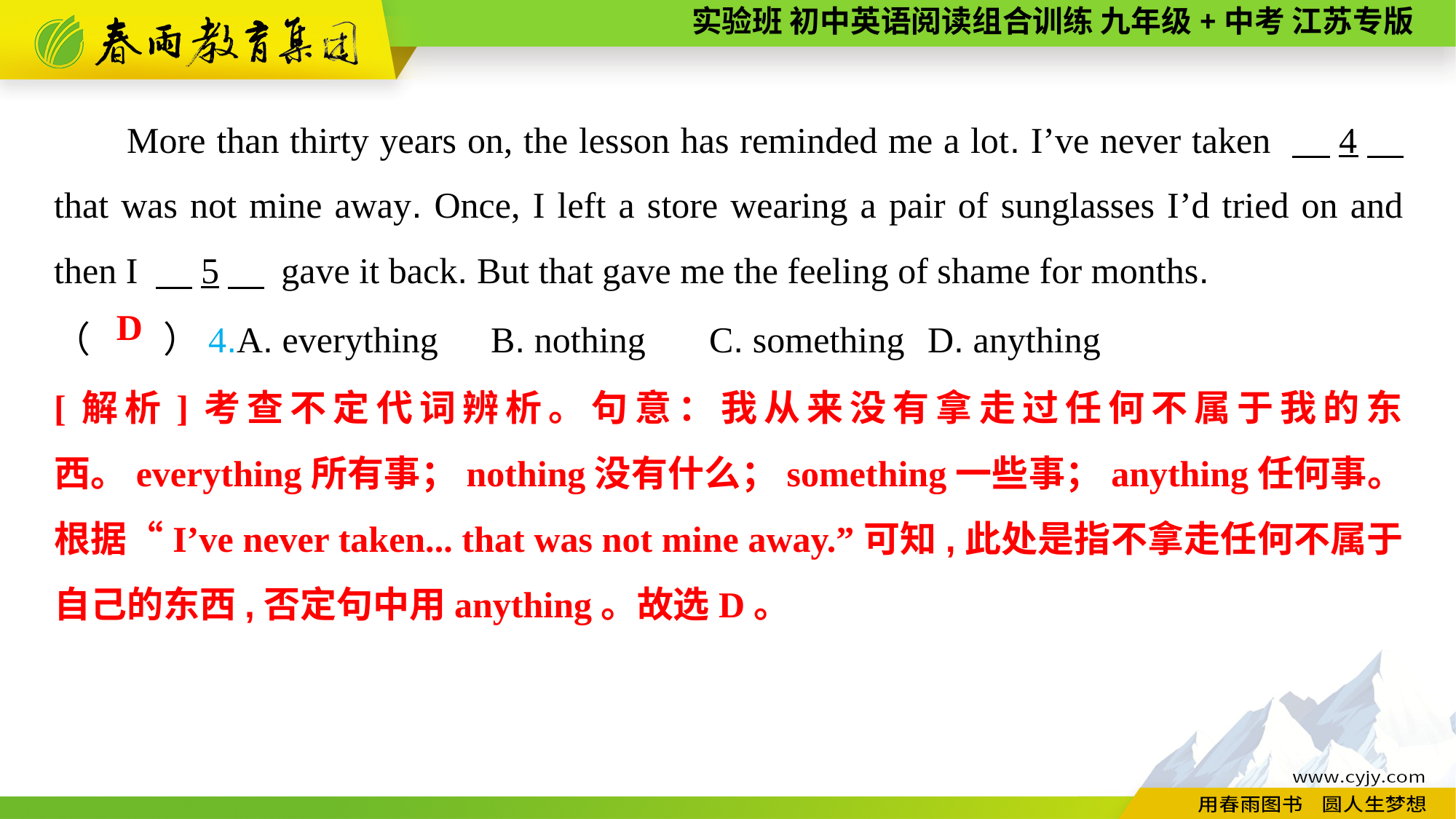

More than thirty years on, the lesson has reminded me a lot. I’ve never taken 　4　 that was not mine away. Once, I left a store wearing a pair of sunglasses I’d tried on and then I 　5　 gave it back. But that gave me the feeling of shame for months.
（　　）4.A. everything	B. nothing	C. something	D. anything
D
[解析]考查不定代词辨析。句意：我从来没有拿走过任何不属于我的东西。everything所有事；nothing没有什么；something一些事；anything任何事。根据“I’ve never taken... that was not mine away.”可知,此处是指不拿走任何不属于自己的东西,否定句中用anything。故选D。